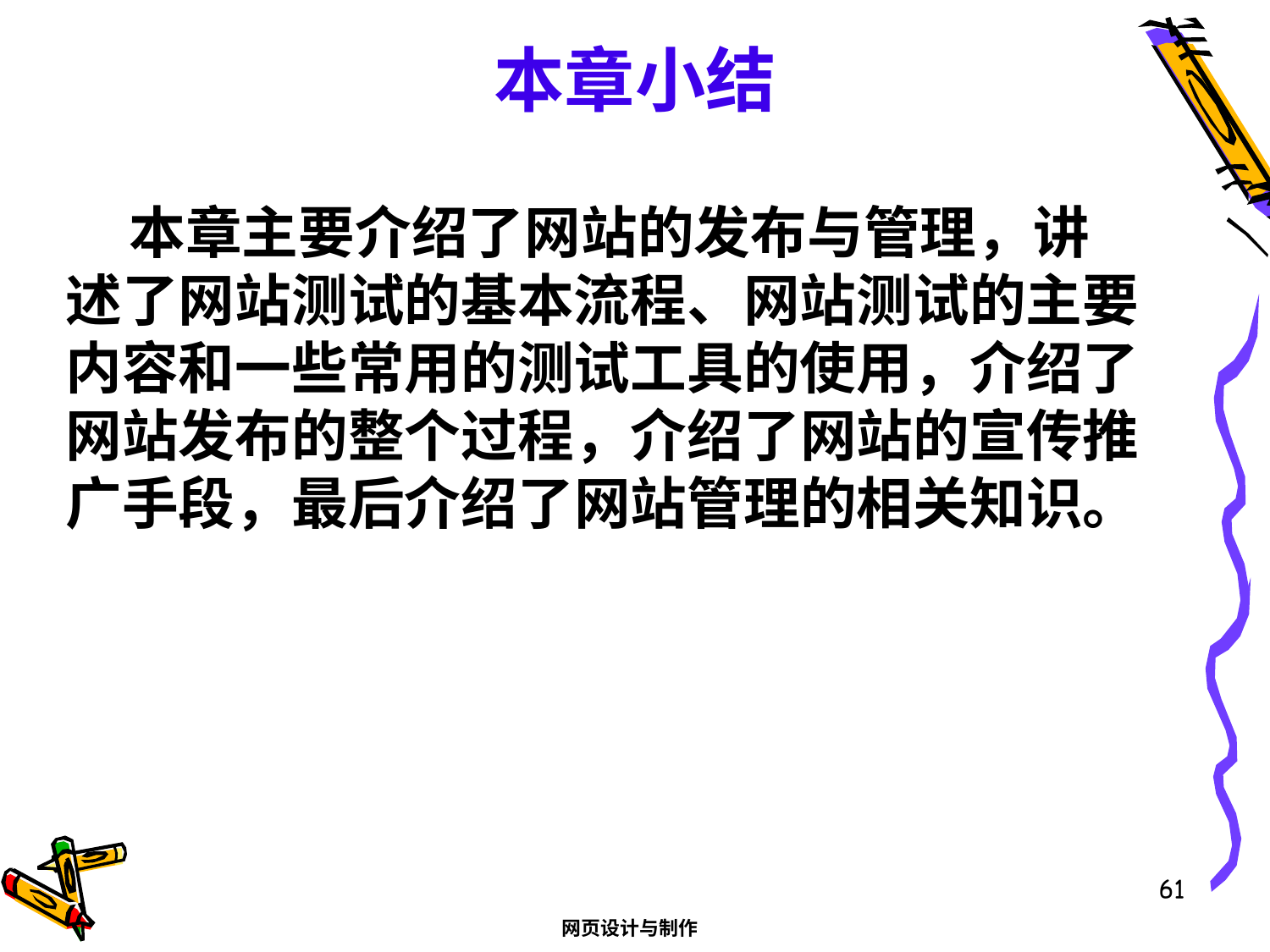

# 本章小结
本章主要介绍了网站的发布与管理，讲述了网站测试的基本流程、网站测试的主要内容和一些常用的测试工具的使用，介绍了网站发布的整个过程，介绍了网站的宣传推广手段，最后介绍了网站管理的相关知识。
61
网页设计与制作